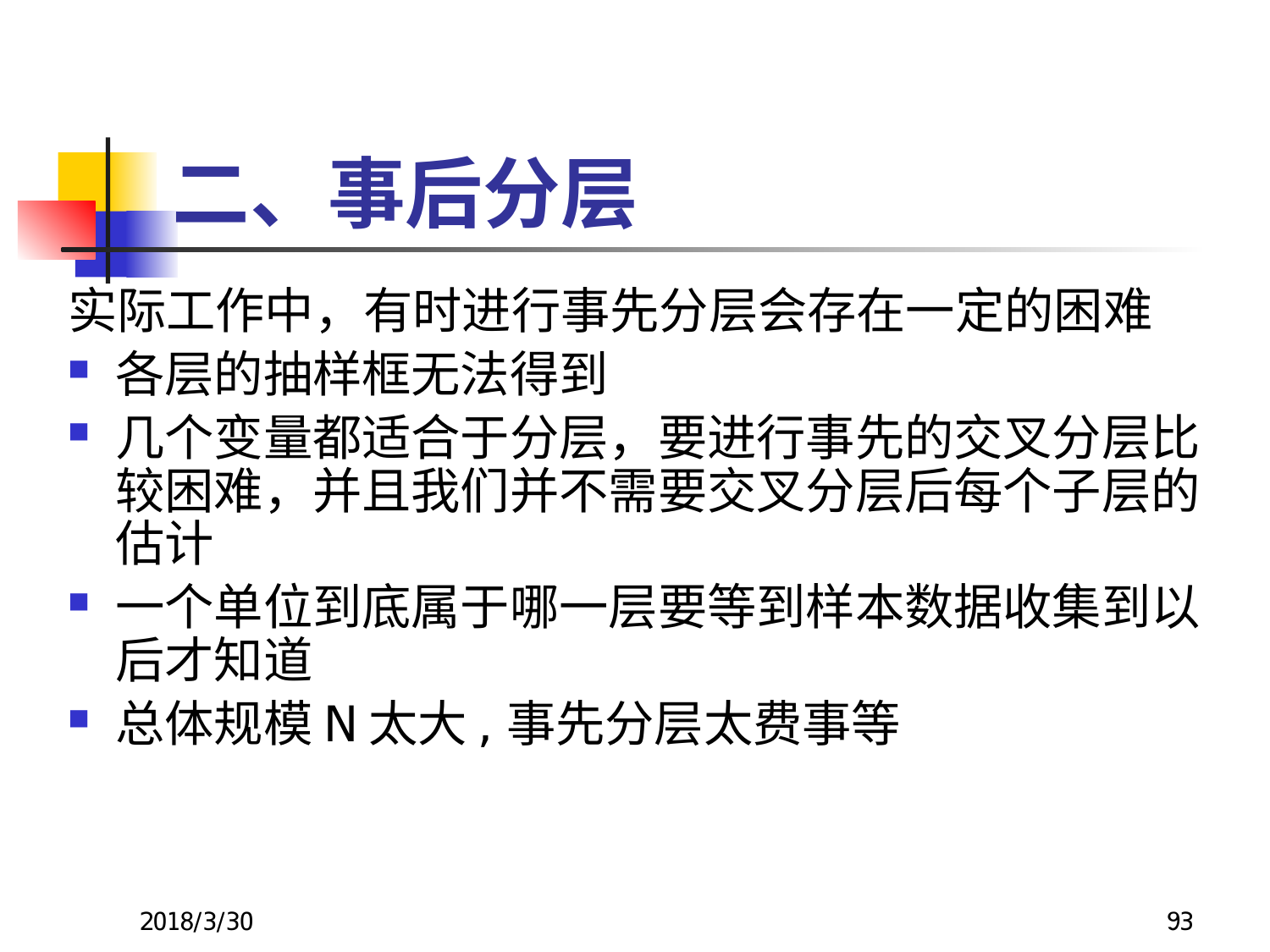

# 二、事后分层
实际工作中，有时进行事先分层会存在一定的困难
各层的抽样框无法得到
几个变量都适合于分层，要进行事先的交叉分层比较困难，并且我们并不需要交叉分层后每个子层的估计
一个单位到底属于哪一层要等到样本数据收集到以后才知道
总体规模N太大,事先分层太费事等
2018/3/30
93